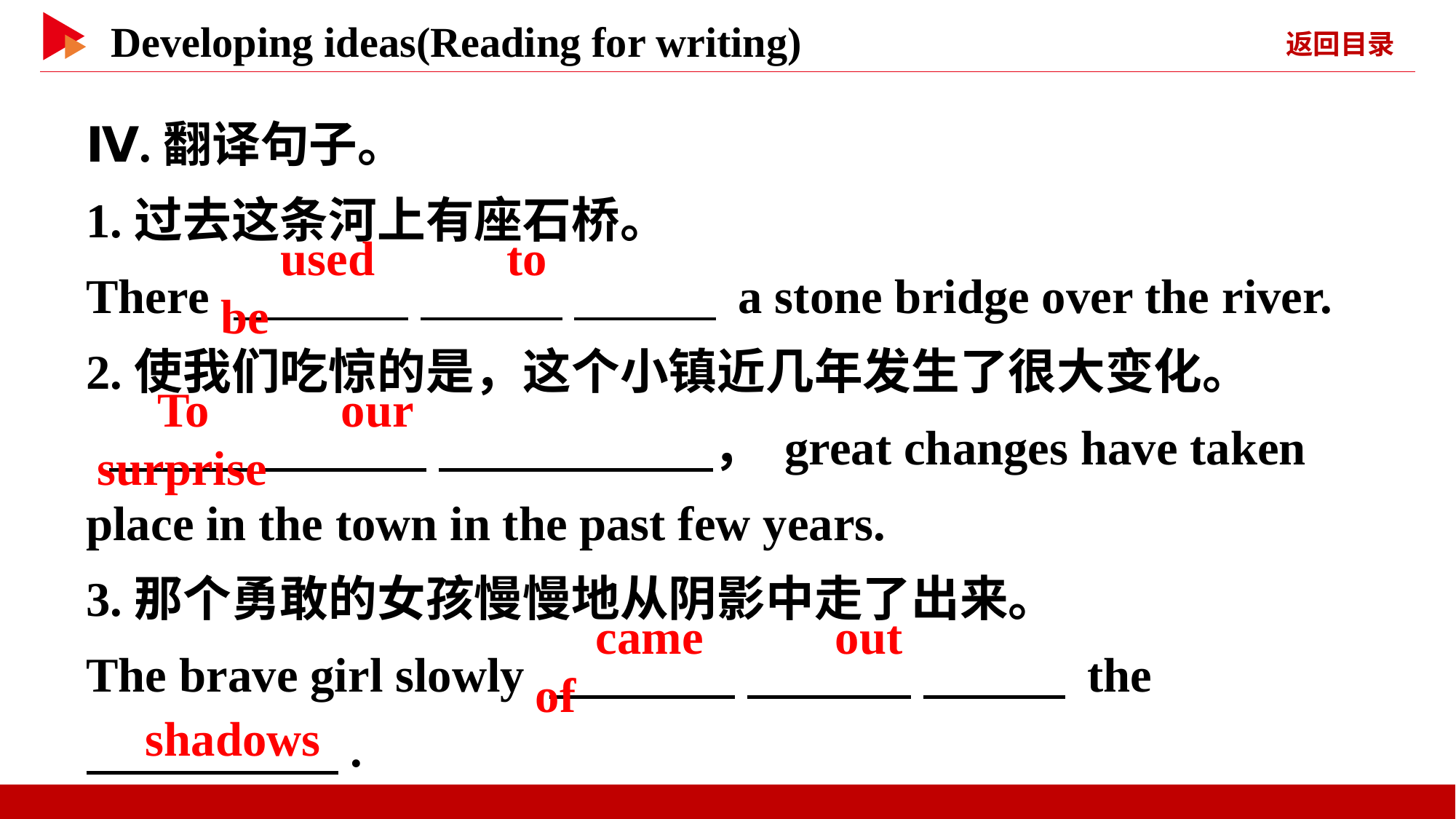

Ⅳ.翻译句子。
1.过去这条河上有座石桥。
There 　       　 　    　 　    　 a stone bridge over the river.
2.使我们吃惊的是，这个小镇近几年发生了很大变化。
 　    　 　      　 　                　， great changes have taken place in the town in the past few years.
3.那个勇敢的女孩慢慢地从阴影中走了出来。
The brave girl slowly 　        　 　      　 　    　 the
　              　.
　used　 　to　 　be
　To　 　our　 　surprise
　came　 　out　 　of
　shadows